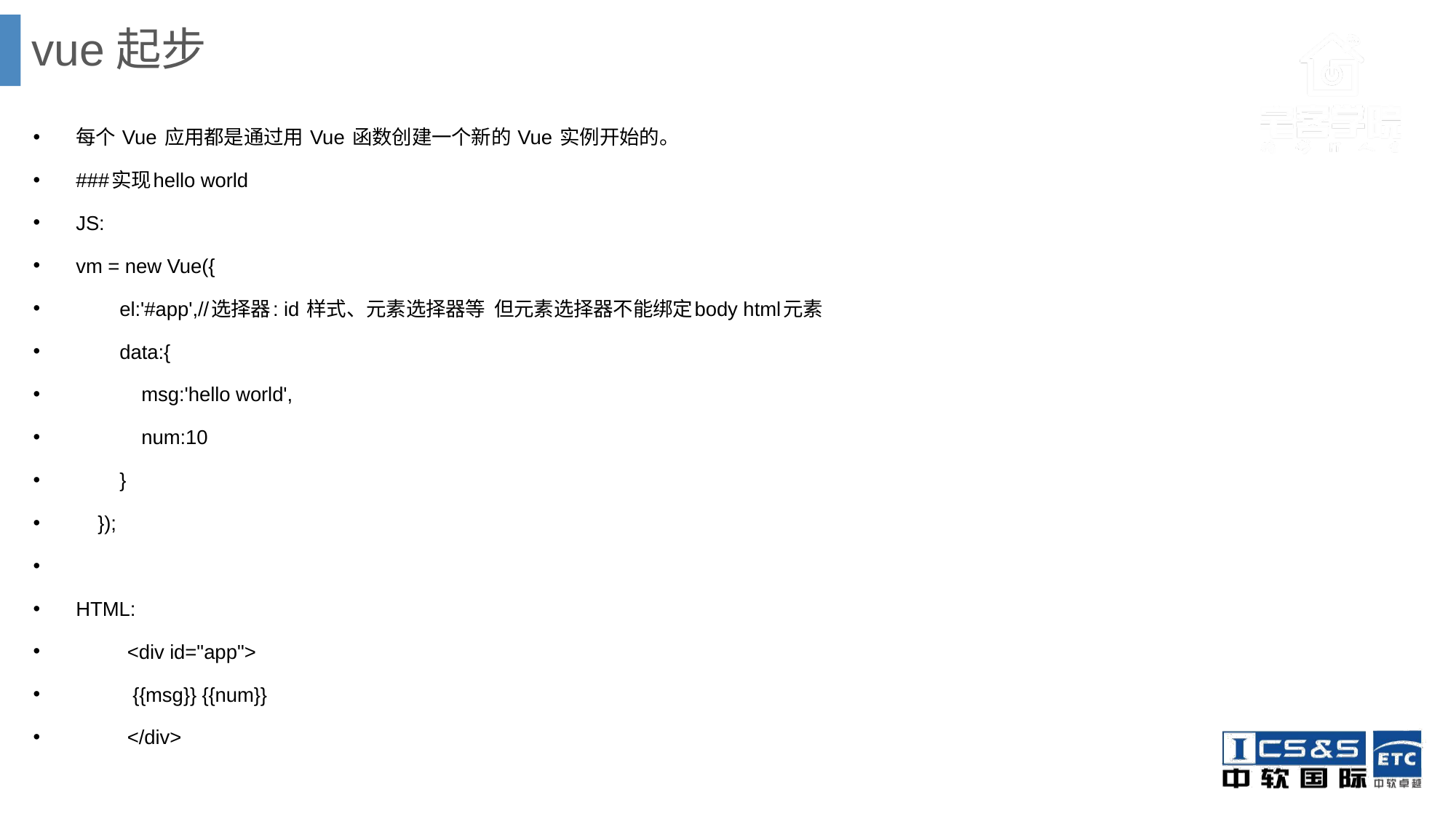

# vue起步
每个 Vue 应用都是通过用 Vue 函数创建一个新的 Vue 实例开始的。
###实现hello world
JS:
vm = new Vue({
        el:'#app',//选择器: id 样式、元素选择器等  但元素选择器不能绑定body html元素
        data:{
            msg:'hello world',
            num:10
        }
    });

HTML:
	<div id="app">
	 {{msg}} {{num}}
	</div>